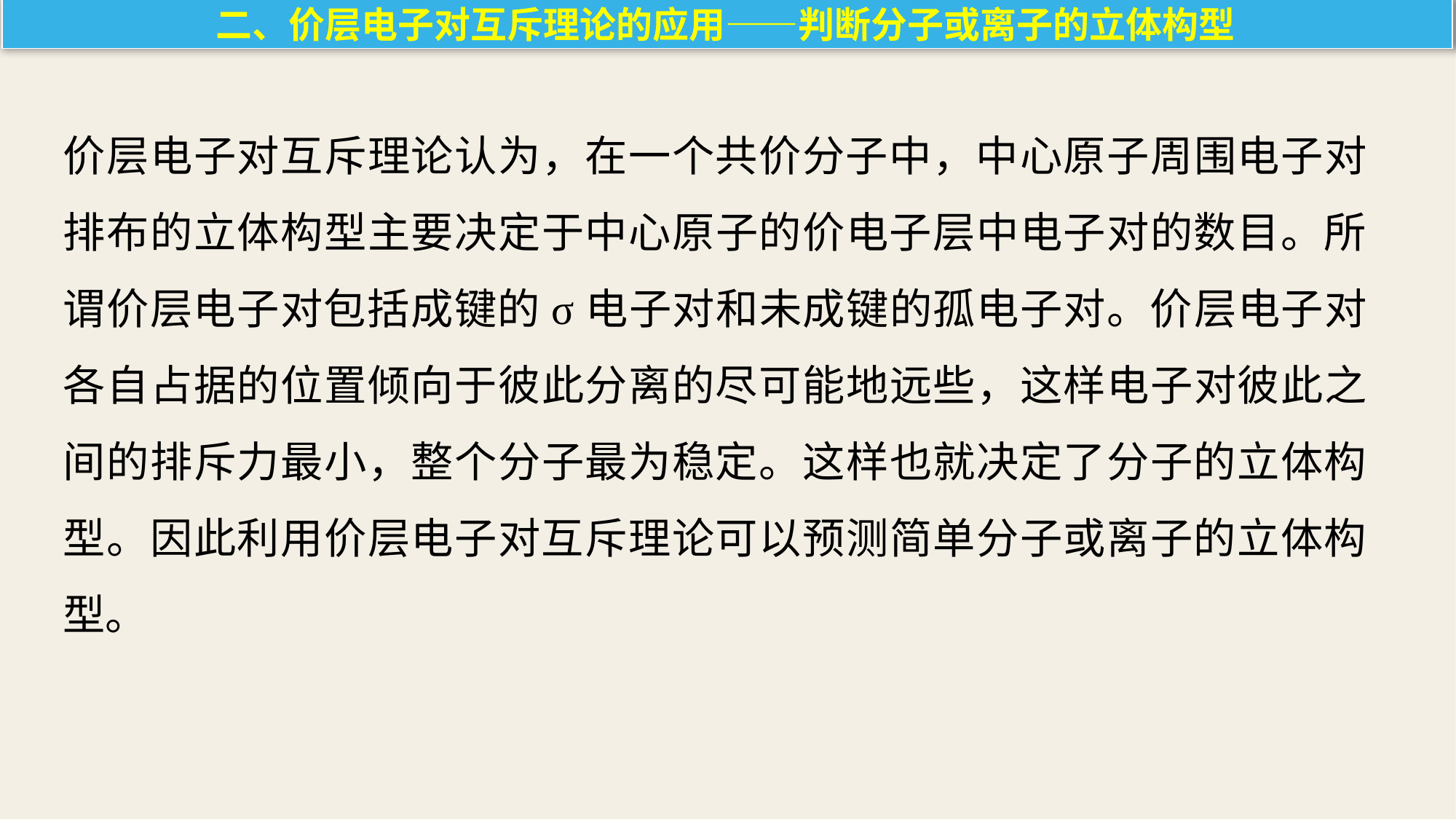

二、价层电子对互斥理论的应用——判断分子或离子的立体构型

价层电子对互斥理论认为，在一个共价分子中，中心原子周围电子对排布的立体构型主要决定于中心原子的价电子层中电子对的数目。所谓价层电子对包括成键的σ电子对和未成键的孤电子对。价层电子对各自占据的位置倾向于彼此分离的尽可能地远些，这样电子对彼此之间的排斥力最小，整个分子最为稳定。这样也就决定了分子的立体构型。因此利用价层电子对互斥理论可以预测简单分子或离子的立体构型。